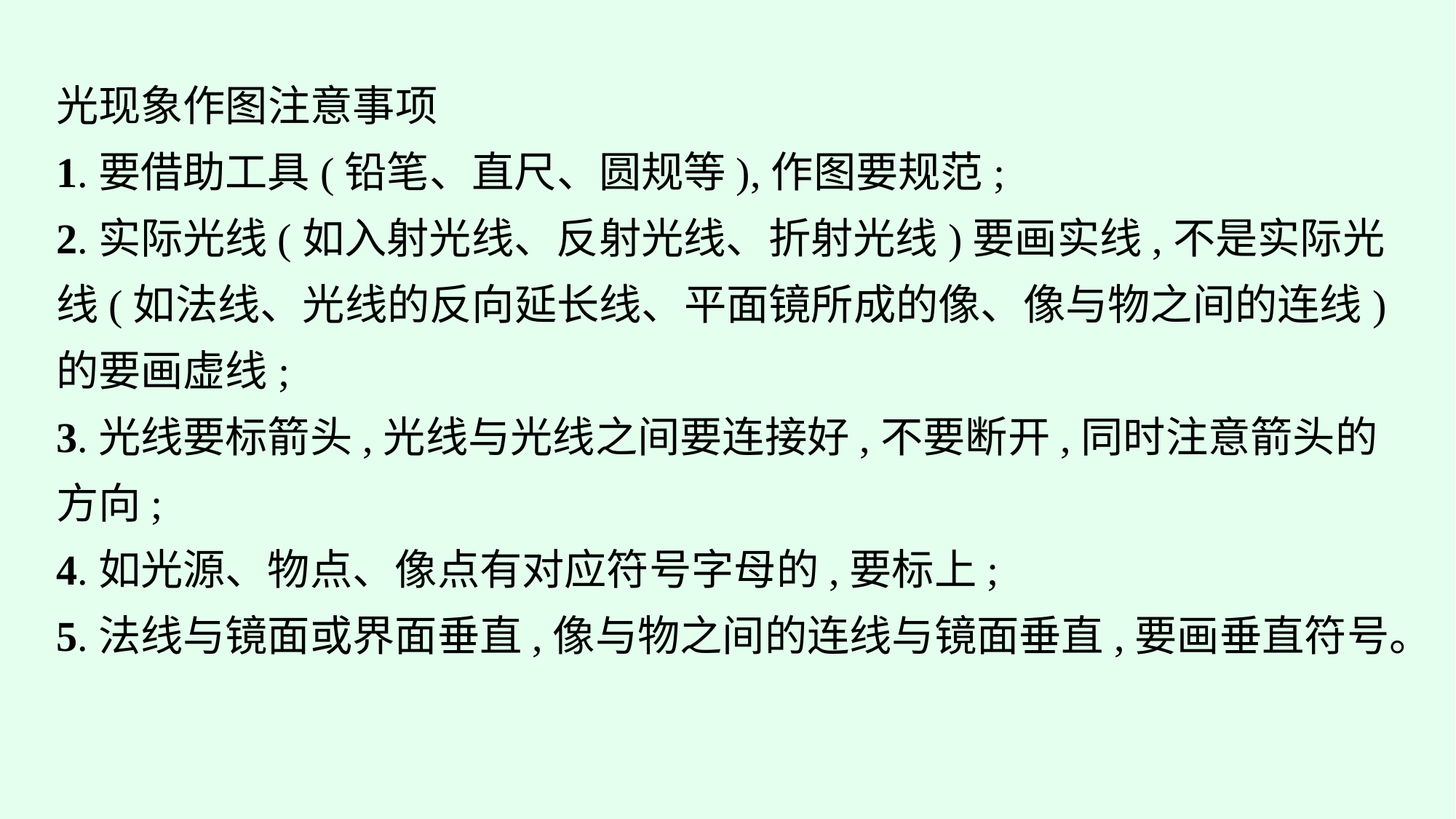

光现象作图注意事项
1.要借助工具(铅笔、直尺、圆规等),作图要规范;
2.实际光线(如入射光线、反射光线、折射光线)要画实线,不是实际光线(如法线、光线的反向延长线、平面镜所成的像、像与物之间的连线)的要画虚线;
3.光线要标箭头,光线与光线之间要连接好,不要断开,同时注意箭头的方向;
4.如光源、物点、像点有对应符号字母的,要标上;
5.法线与镜面或界面垂直,像与物之间的连线与镜面垂直,要画垂直符号。